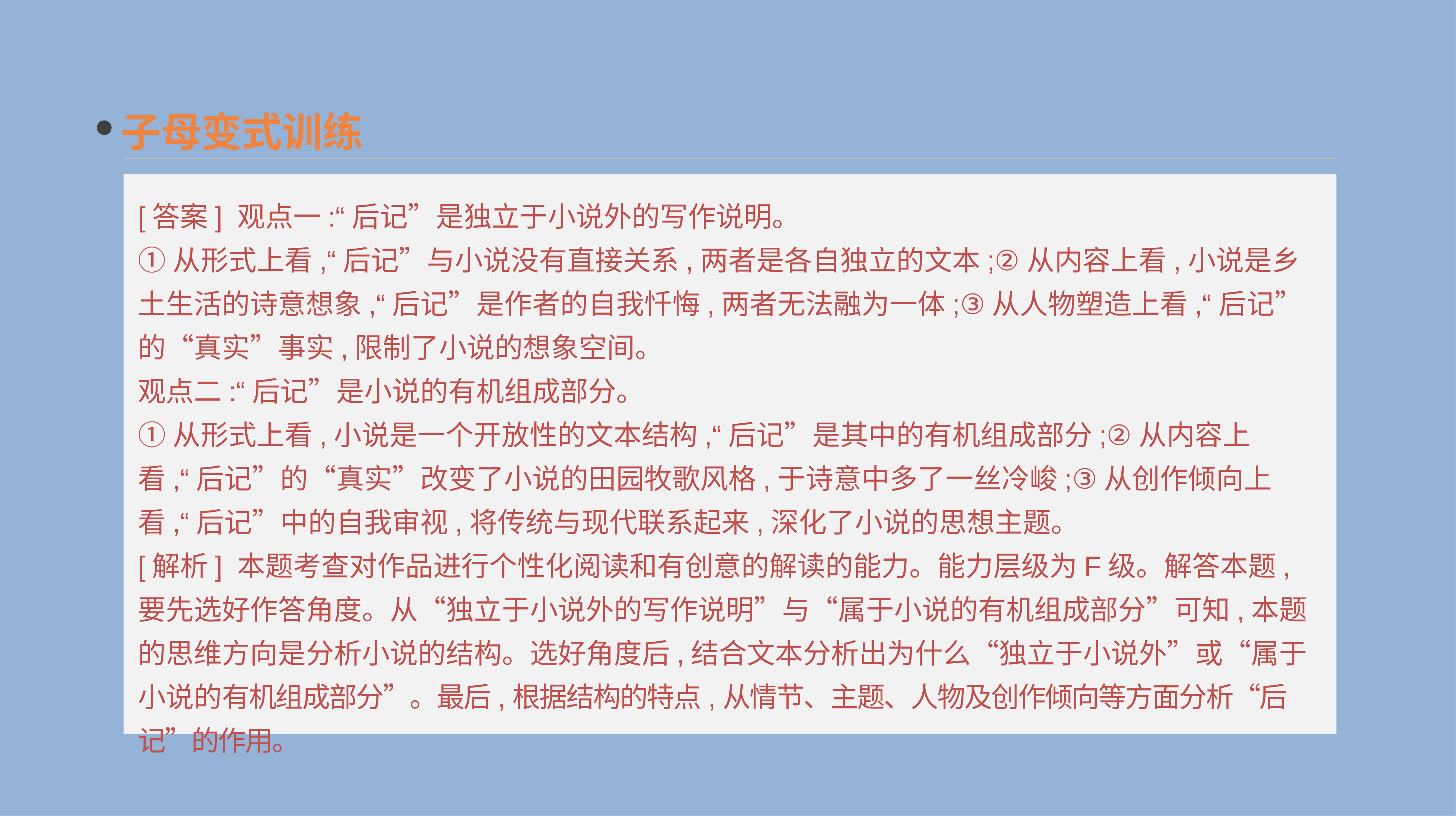

子母变式训练

[答案] 观点一:“后记”是独立于小说外的写作说明。
①从形式上看,“后记”与小说没有直接关系,两者是各自独立的文本;②从内容上看,小说是乡土生活的诗意想象,“后记”是作者的自我忏悔,两者无法融为一体;③从人物塑造上看,“后记”的“真实”事实,限制了小说的想象空间。
观点二:“后记”是小说的有机组成部分。
①从形式上看,小说是一个开放性的文本结构,“后记”是其中的有机组成部分;②从内容上看,“后记”的“真实”改变了小说的田园牧歌风格,于诗意中多了一丝冷峻;③从创作倾向上看,“后记”中的自我审视,将传统与现代联系起来,深化了小说的思想主题。
[解析] 本题考查对作品进行个性化阅读和有创意的解读的能力。能力层级为F级。解答本题,要先选好作答角度。从“独立于小说外的写作说明”与“属于小说的有机组成部分”可知,本题的思维方向是分析小说的结构。选好角度后,结合文本分析出为什么“独立于小说外”或“属于小说的有机组成部分”。最后,根据结构的特点,从情节、主题、人物及创作倾向等方面分析“后记”的作用。